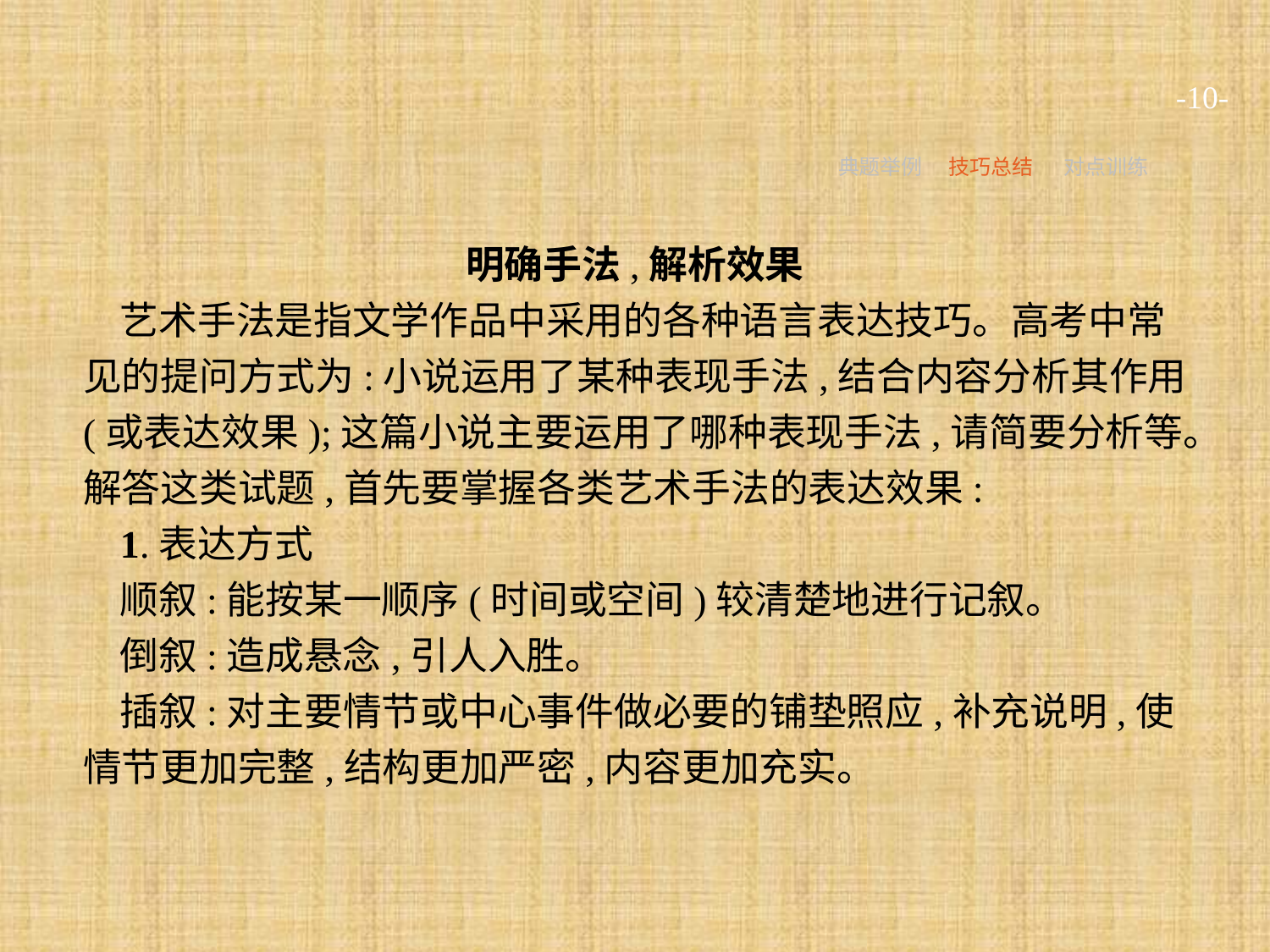

-10-
典题举例
技巧总结
对点训练
明确手法,解析效果
艺术手法是指文学作品中采用的各种语言表达技巧。高考中常见的提问方式为:小说运用了某种表现手法,结合内容分析其作用(或表达效果);这篇小说主要运用了哪种表现手法,请简要分析等。解答这类试题,首先要掌握各类艺术手法的表达效果:
1.表达方式
顺叙:能按某一顺序(时间或空间)较清楚地进行记叙。
倒叙:造成悬念,引人入胜。
插叙:对主要情节或中心事件做必要的铺垫照应,补充说明,使情节更加完整,结构更加严密,内容更加充实。